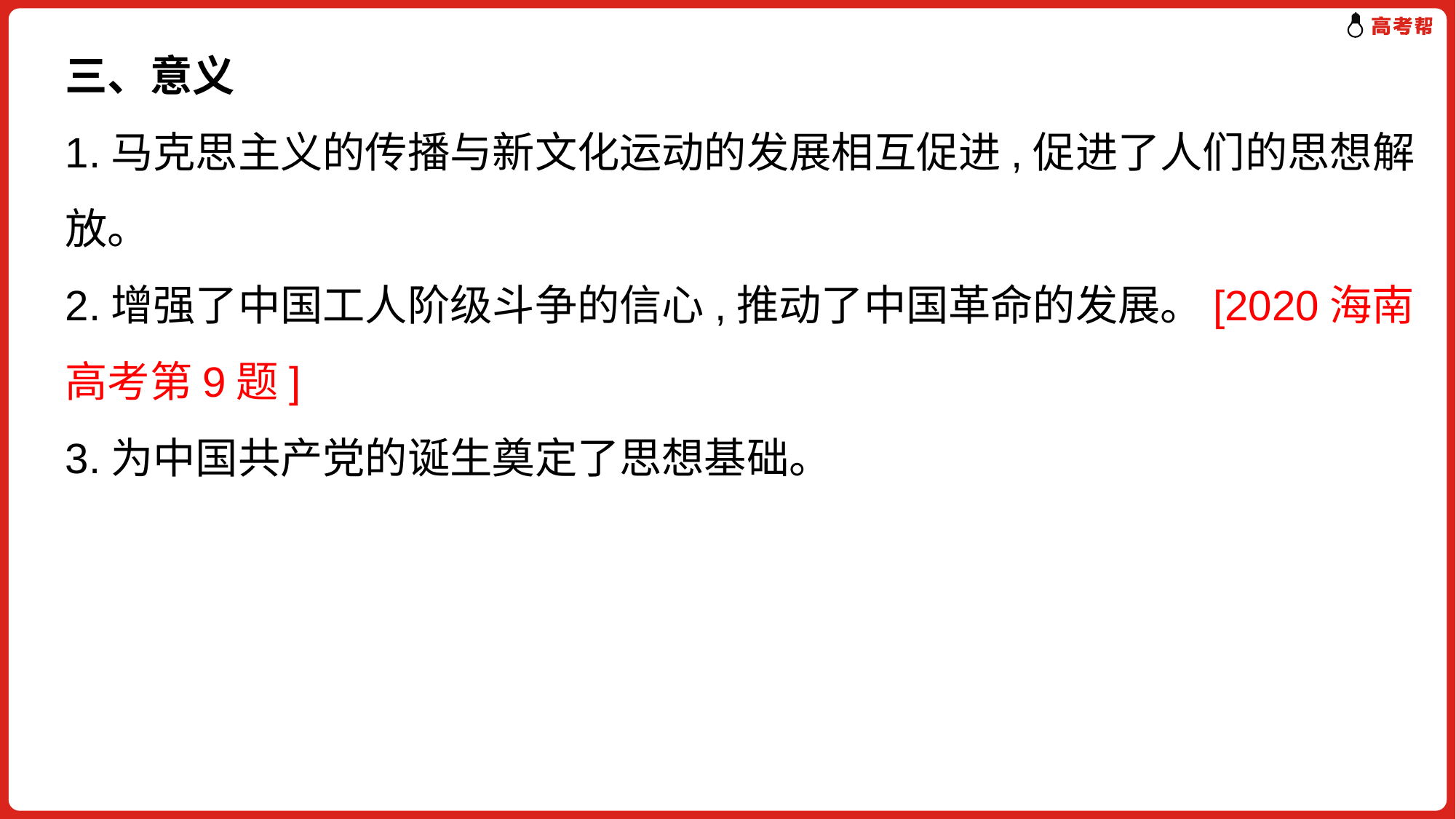

三、意义
1.马克思主义的传播与新文化运动的发展相互促进,促进了人们的思想解放。
2.增强了中国工人阶级斗争的信心,推动了中国革命的发展。[2020海南高考第9题]
3.为中国共产党的诞生奠定了思想基础。